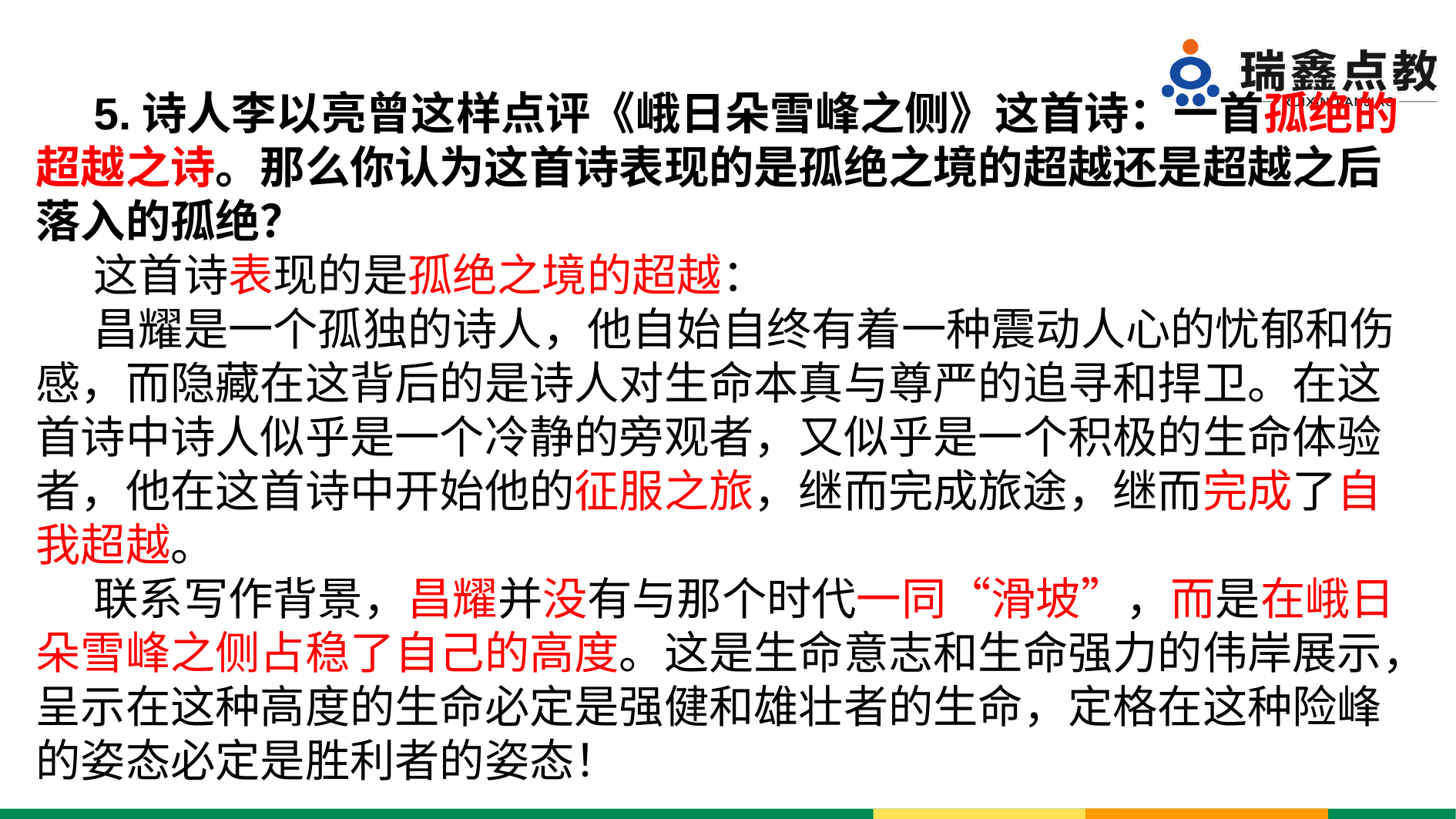

5.诗人李以亮曾这样点评《峨日朵雪峰之侧》这首诗：一首孤绝的超越之诗。那么你认为这首诗表现的是孤绝之境的超越还是超越之后落入的孤绝？
这首诗表现的是孤绝之境的超越：
昌耀是一个孤独的诗人，他自始自终有着一种震动人心的忧郁和伤感，而隐藏在这背后的是诗人对生命本真与尊严的追寻和捍卫。在这首诗中诗人似乎是一个冷静的旁观者，又似乎是一个积极的生命体验者，他在这首诗中开始他的征服之旅，继而完成旅途，继而完成了自我超越。
联系写作背景，昌耀并没有与那个时代一同“滑坡”，而是在峨日朵雪峰之侧占稳了自己的高度。这是生命意志和生命强力的伟岸展示，呈示在这种高度的生命必定是强健和雄壮者的生命，定格在这种险峰的姿态必定是胜利者的姿态！